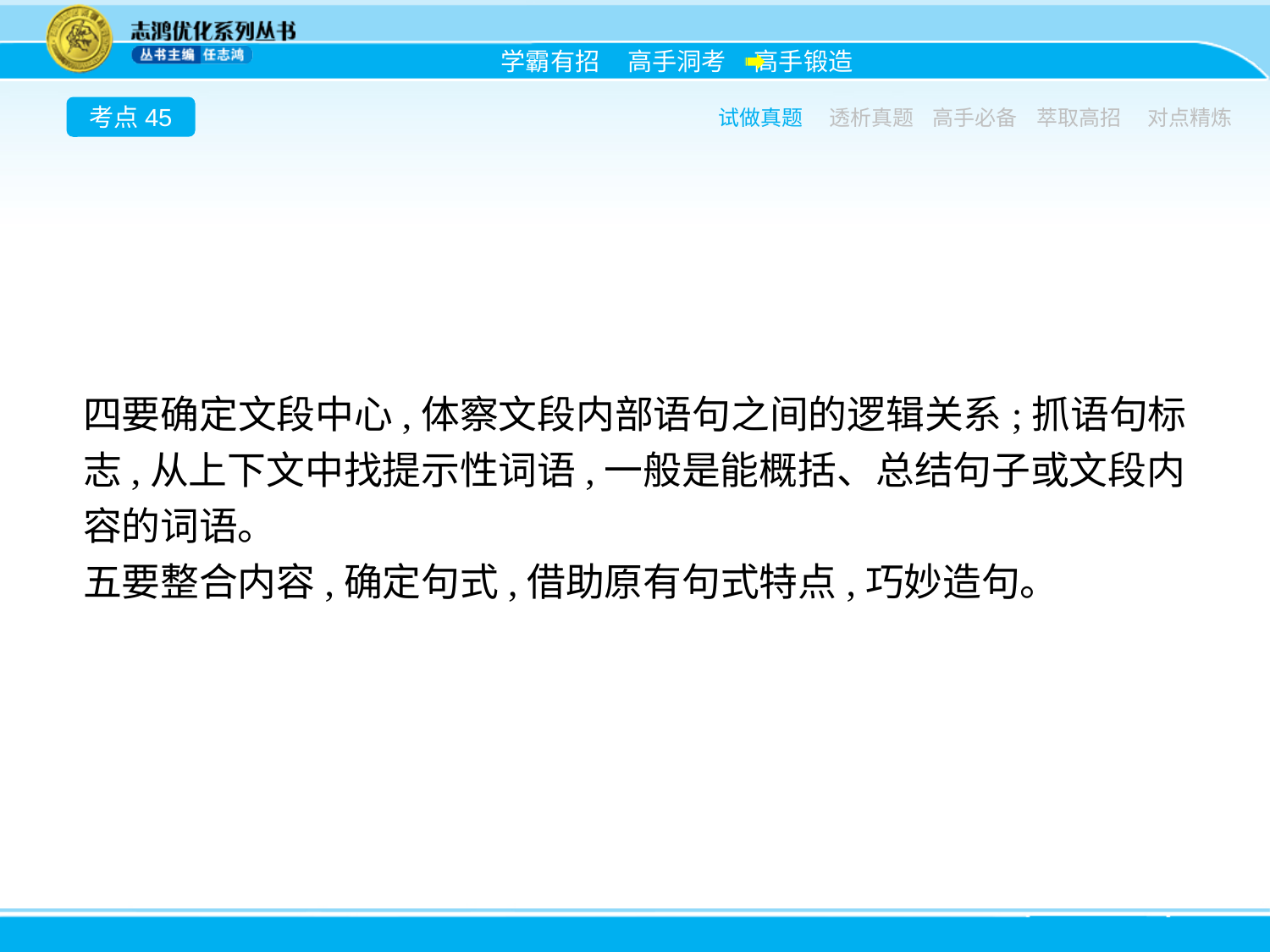

考点45
试做真题
透析真题
高手必备
萃取高招
对点精炼
四要确定文段中心,体察文段内部语句之间的逻辑关系;抓语句标志,从上下文中找提示性词语,一般是能概括、总结句子或文段内容的词语。
五要整合内容,确定句式,借助原有句式特点,巧妙造句。